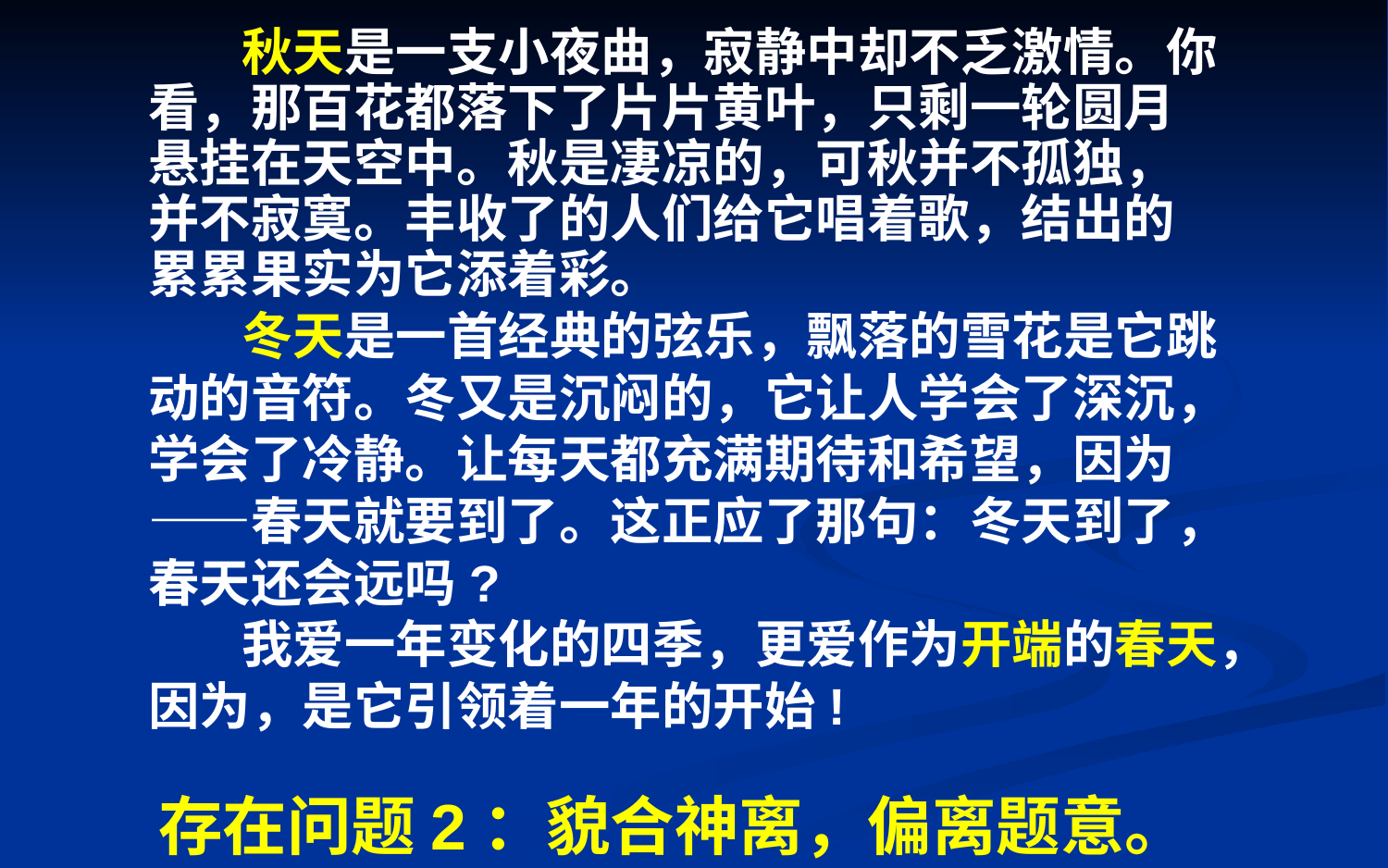

秋天是一支小夜曲，寂静中却不乏激情。你看，那百花都落下了片片黄叶，只剩一轮圆月悬挂在天空中。秋是凄凉的，可秋并不孤独，并不寂寞。丰收了的人们给它唱着歌，结出的累累果实为它添着彩。
       冬天是一首经典的弦乐，飘落的雪花是它跳动的音符。冬又是沉闷的，它让人学会了深沉，学会了冷静。让每天都充满期待和希望，因为——春天就要到了。这正应了那句：冬天到了，春天还会远吗?
       我爱一年变化的四季，更爱作为开端的春天，因为，是它引领着一年的开始!

存在问题2：貌合神离，偏离题意。